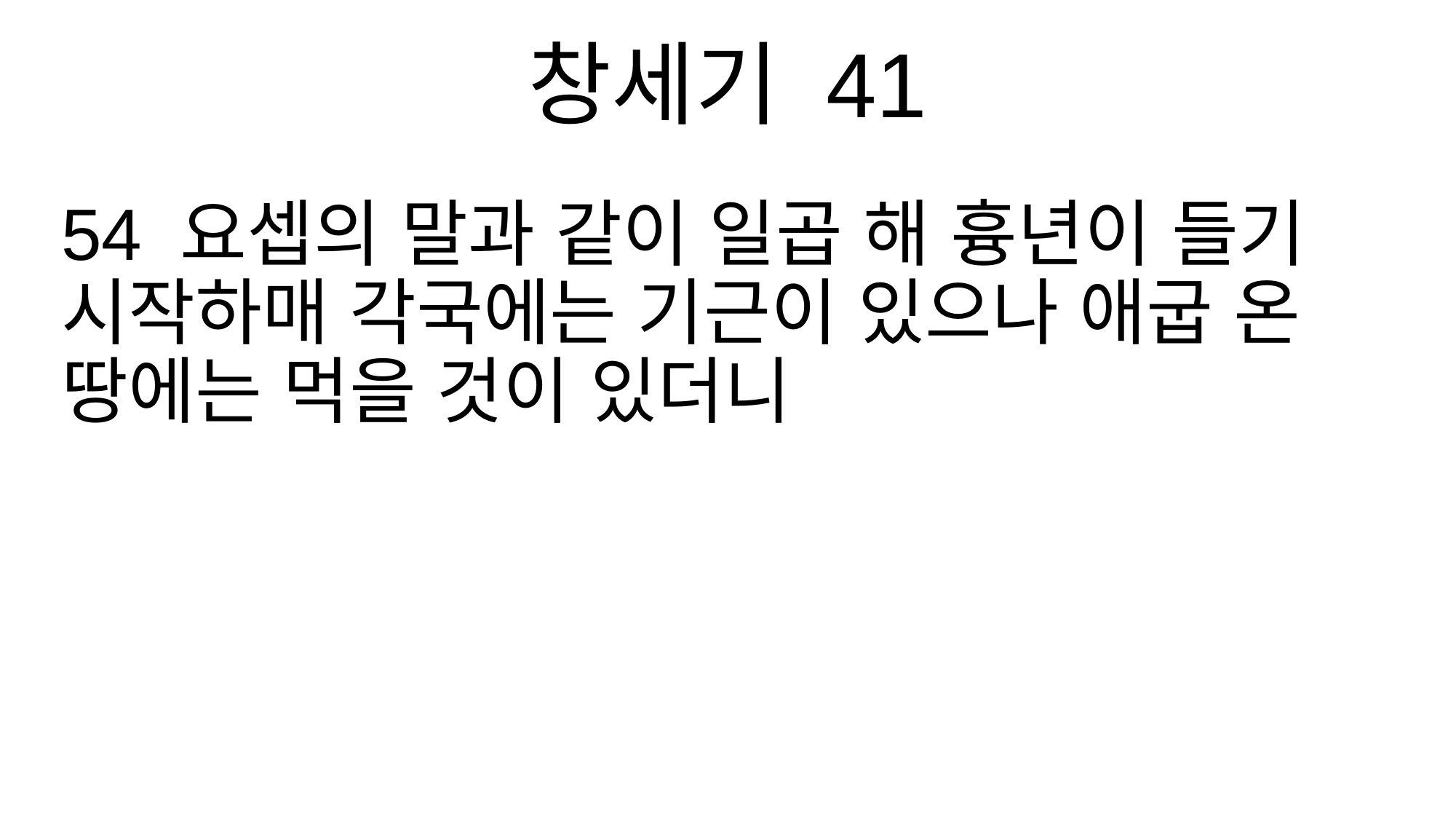

창세기 41
54 요셉의 말과 같이 일곱 해 흉년이 들기 시작하매 각국에는 기근이 있으나 애굽 온 땅에는 먹을 것이 있더니